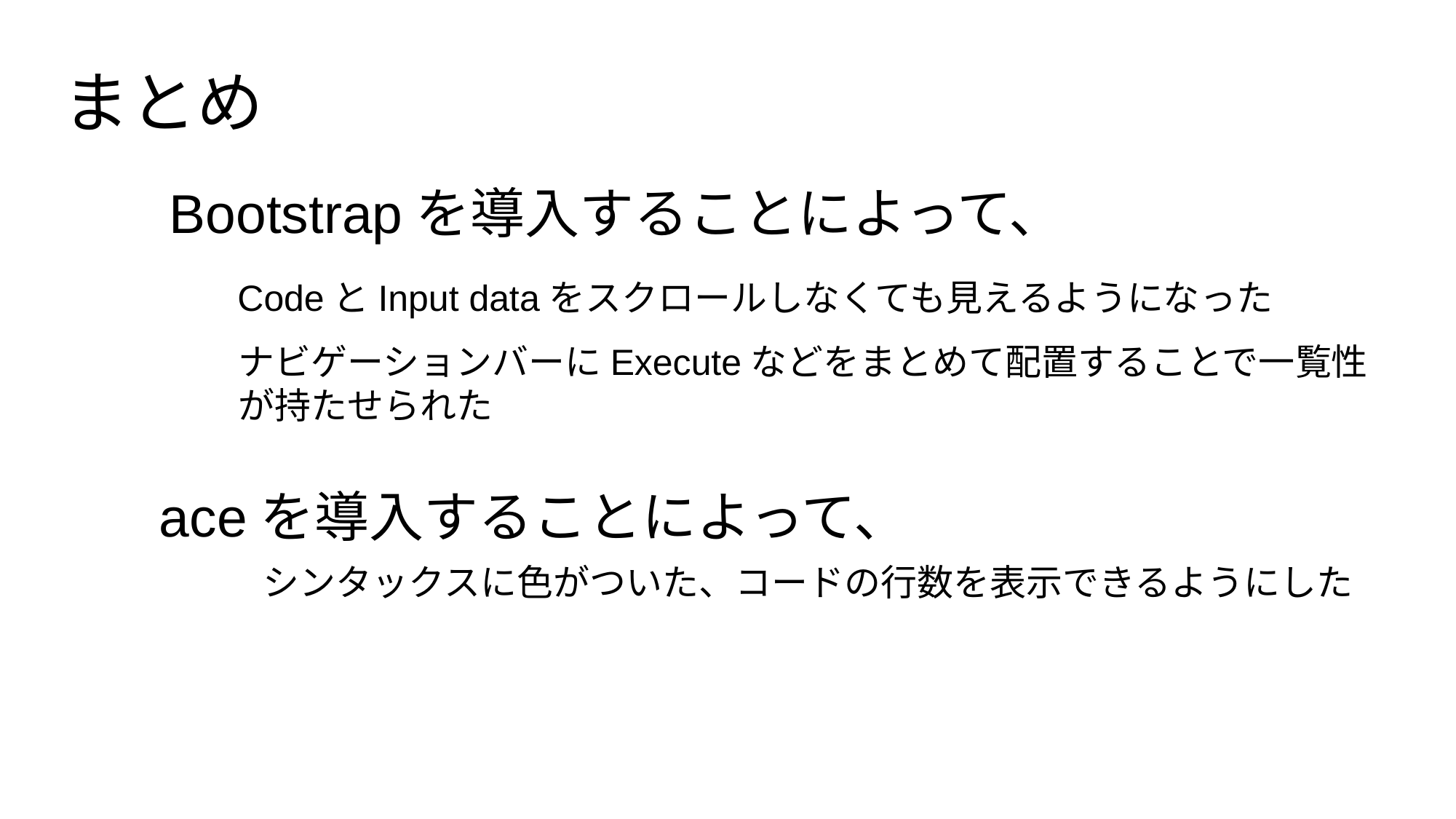

まとめ
Bootstrapを導入することによって、
CodeとInput dataをスクロールしなくても見えるようになった
ナビゲーションバーにExecuteなどをまとめて配置することで一覧性が持たせられた
aceを導入することによって、
シンタックスに色がついた、コードの行数を表示できるようにした